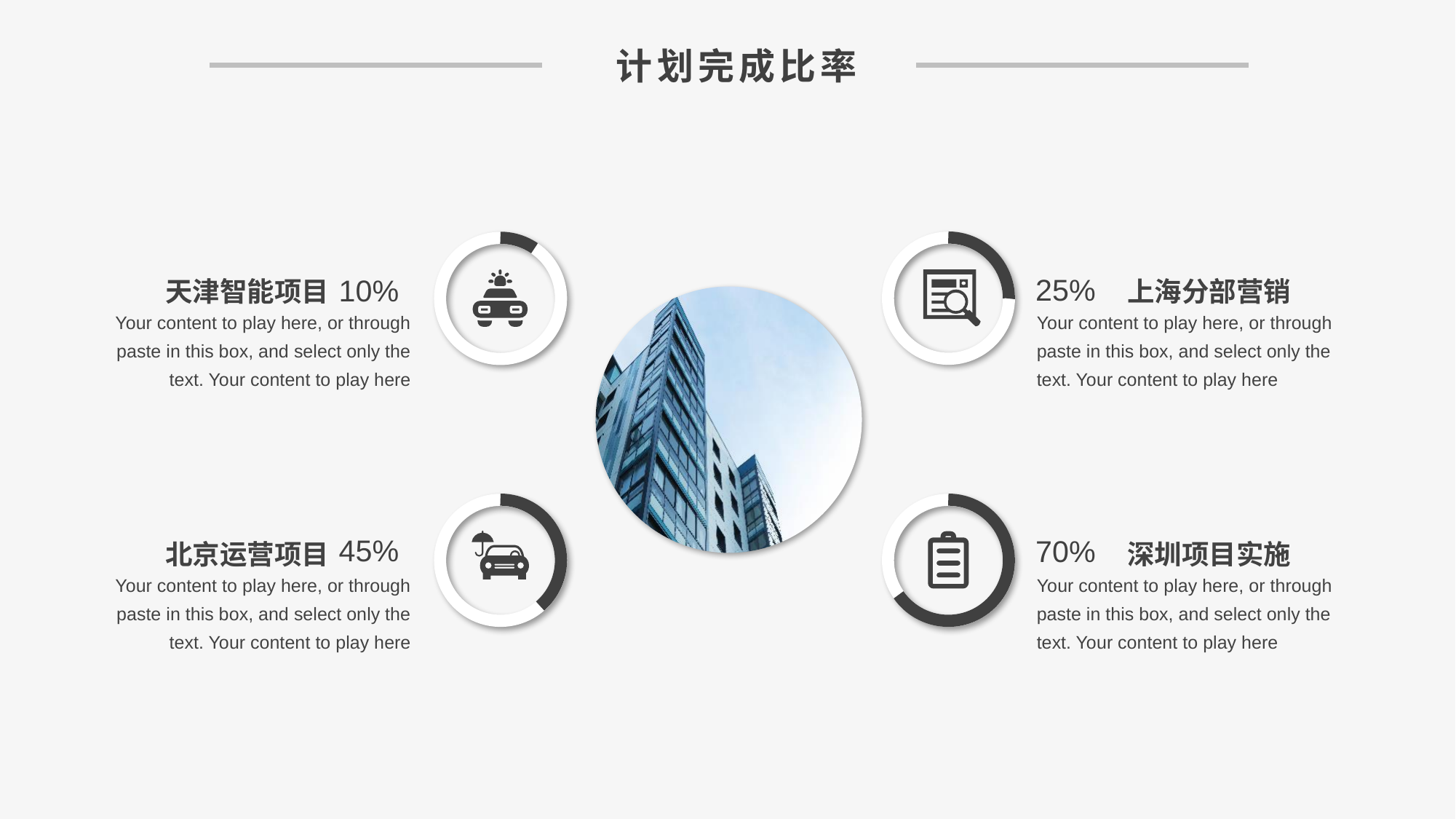

计划完成比率

25%

70%

10%

45%

天津智能项目
Your content to play here, or through paste in this box, and select only the text. Your content to play here
上海分部营销
Your content to play here, or through paste in this box, and select only the text. Your content to play here
北京运营项目
Your content to play here, or through paste in this box, and select only the text. Your content to play here
深圳项目实施
Your content to play here, or through paste in this box, and select only the text. Your content to play here